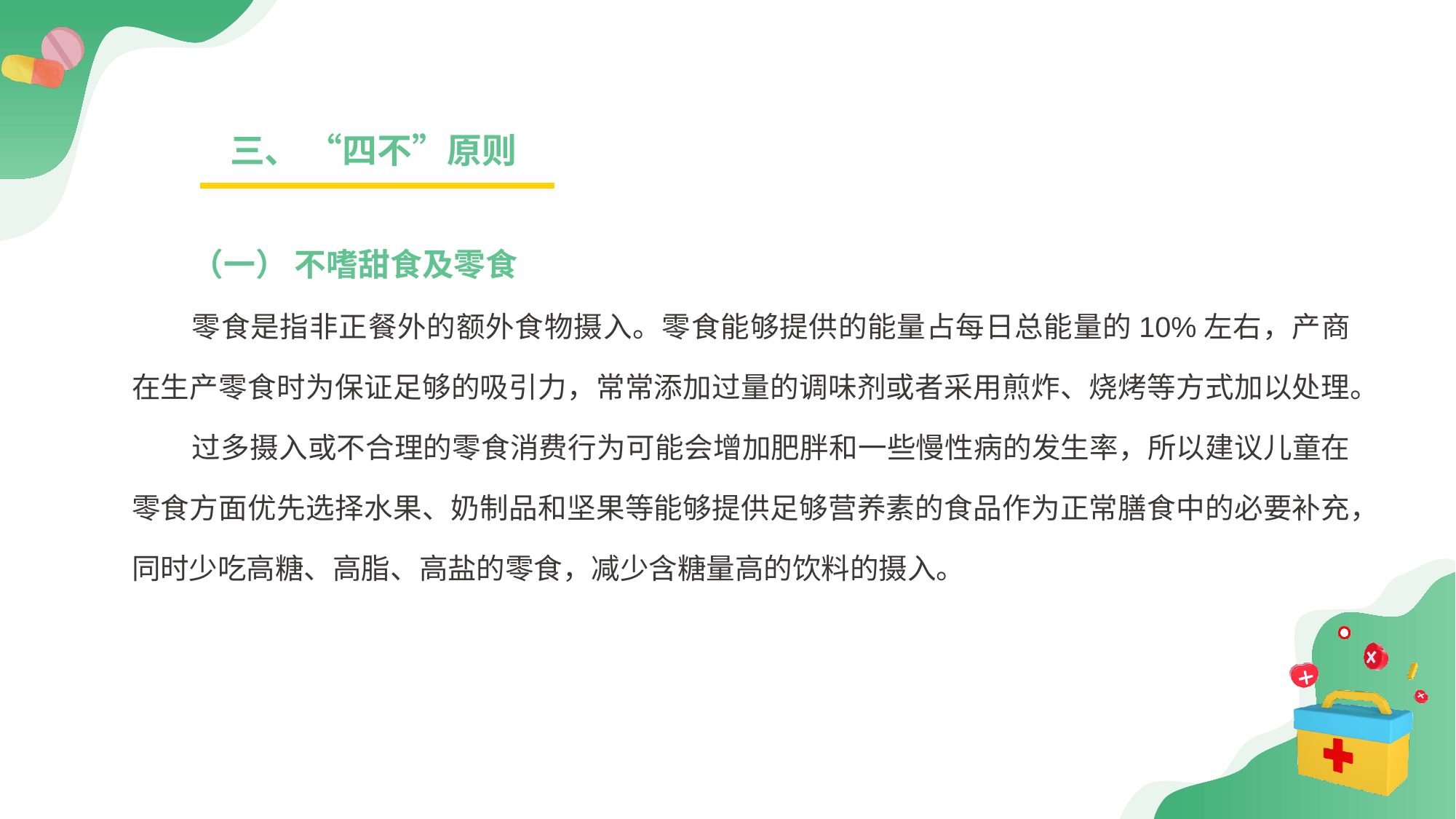

三、 “四不”原则
（一） 不嗜甜食及零食
零食是指非正餐外的额外食物摄入。零食能够提供的能量占每日总能量的10%左右，产商在生产零食时为保证足够的吸引力，常常添加过量的调味剂或者采用煎炸、烧烤等方式加以处理。
过多摄入或不合理的零食消费行为可能会增加肥胖和一些慢性病的发生率，所以建议儿童在零食方面优先选择水果、奶制品和坚果等能够提供足够营养素的食品作为正常膳食中的必要补充，同时少吃高糖、高脂、高盐的零食，减少含糖量高的饮料的摄入。